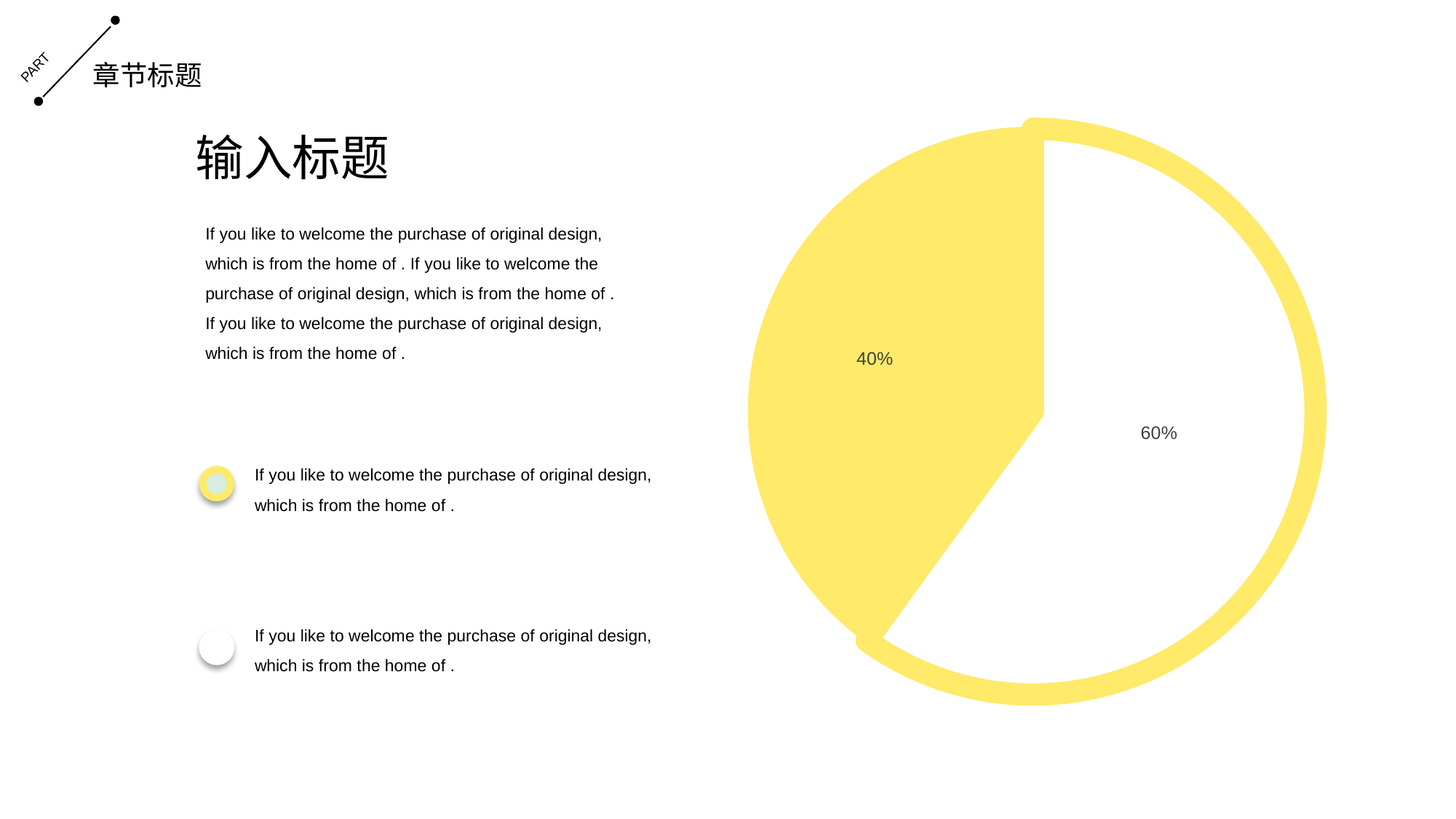

PART
章节标题

### Chart

| Category | 销售额 |
|---|---|
| 第一季度 | 60.0 |
| 第二季度 | 40.0 |
输入标题
If you like to welcome the purchase of original design, which is from the home of . If you like to welcome the purchase of original design, which is from the home of . If you like to welcome the purchase of original design, which is from the home of .
If you like to welcome the purchase of original design, which is from the home of .

If you like to welcome the purchase of original design, which is from the home of .